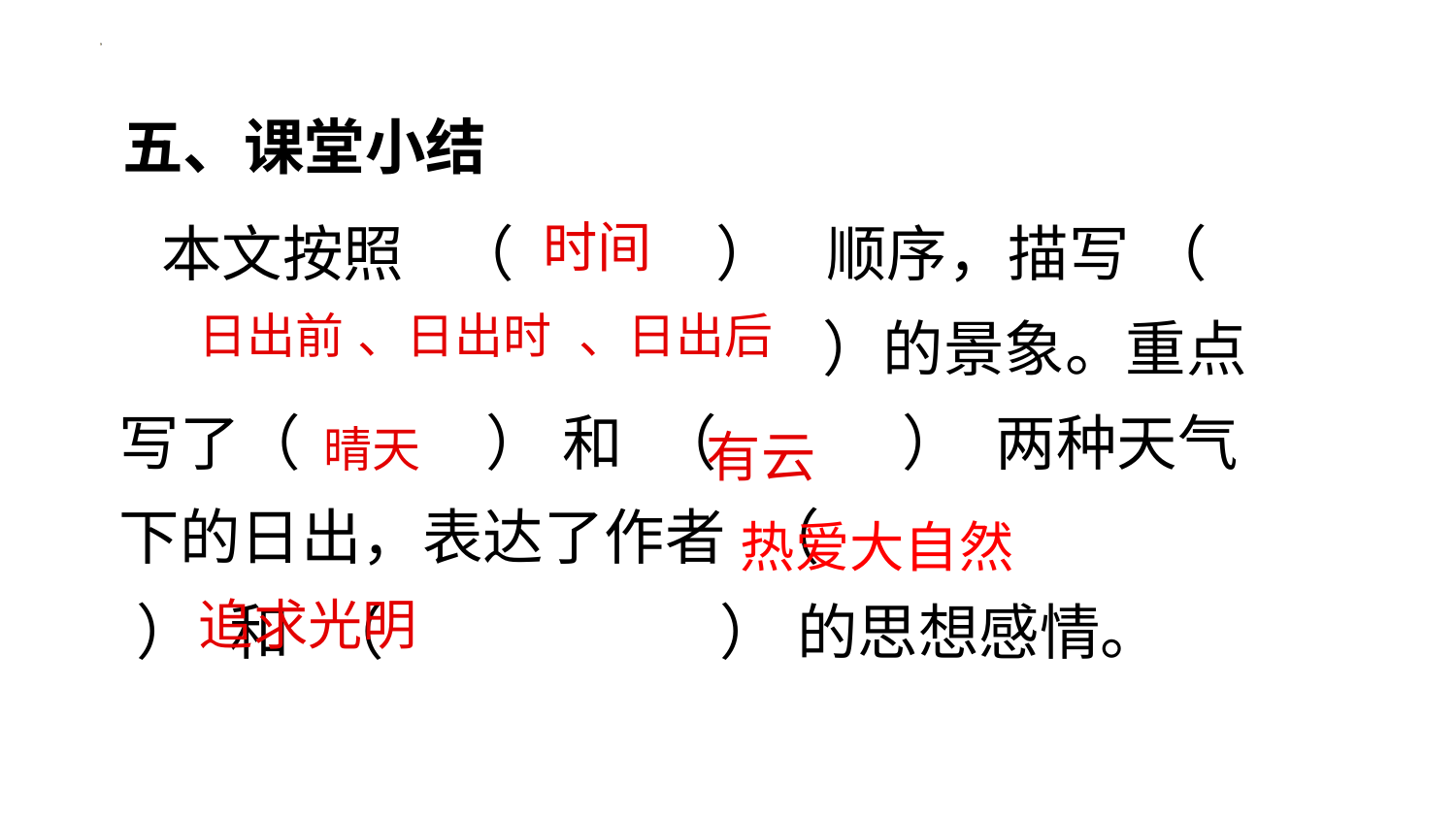

五、课堂小结
  本文按照   （            ）   顺序，描写 （                                               ）的景象。重点写了（           ） 和  （           ）  两种天气下的日出，表达了作者  （                          ）  和  （                    ） 的思想感情。
时间
日出前 、日出时  、日出后
晴天
 有云
热爱大自然
追求光明